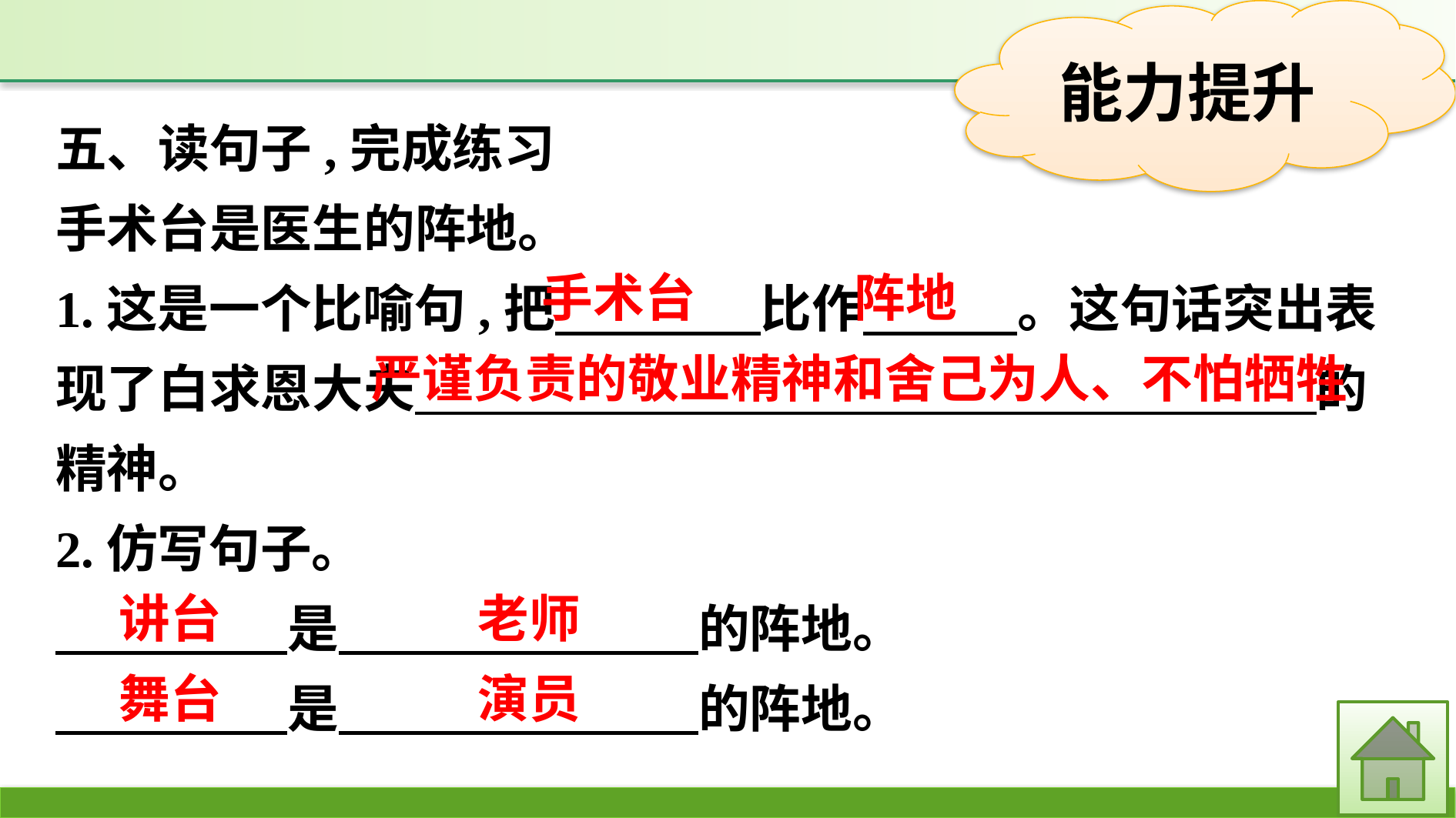

五、读句子,完成练习
手术台是医生的阵地。
1.这是一个比喻句,把　　　　比作　　　。这句话突出表现了白求恩大夫　                                                                 　   的精神。
2.仿写句子。
　           　是　　　　　　　的阵地。
　           　是　　　　　　　的阵地。
阵地
手术台
严谨负责的敬业精神和舍己为人、不怕牺牲
讲台
老师
舞台
演员